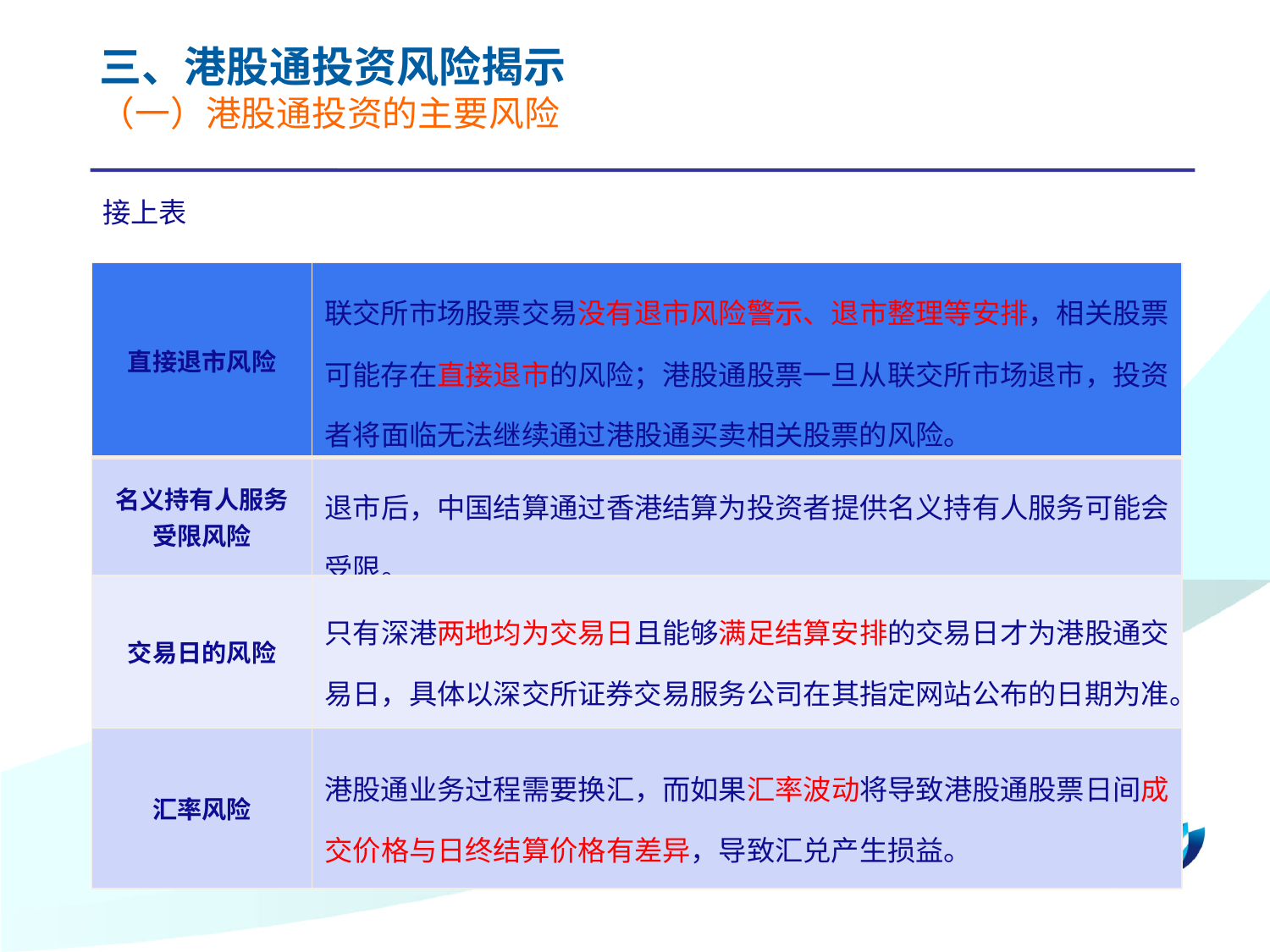

三、港股通投资风险揭示
（一）港股通投资的主要风险

接上表
| 直接退市风险 | 联交所市场股票交易没有退市风险警示、退市整理等安排，相关股票可能存在直接退市的风险；港股通股票一旦从联交所市场退市，投资者将面临无法继续通过港股通买卖相关股票的风险。 |
| --- | --- |
| 名义持有人服务受限风险 | 退市后，中国结算通过香港结算为投资者提供名义持有人服务可能会受限。 |
| 交易日的风险 | 只有深港两地均为交易日且能够满足结算安排的交易日才为港股通交易日，具体以深交所证券交易服务公司在其指定网站公布的日期为准。 |
| 汇率风险 | 港股通业务过程需要换汇，而如果汇率波动将导致港股通股票日间成交价格与日终结算价格有差异，导致汇兑产生损益。 |